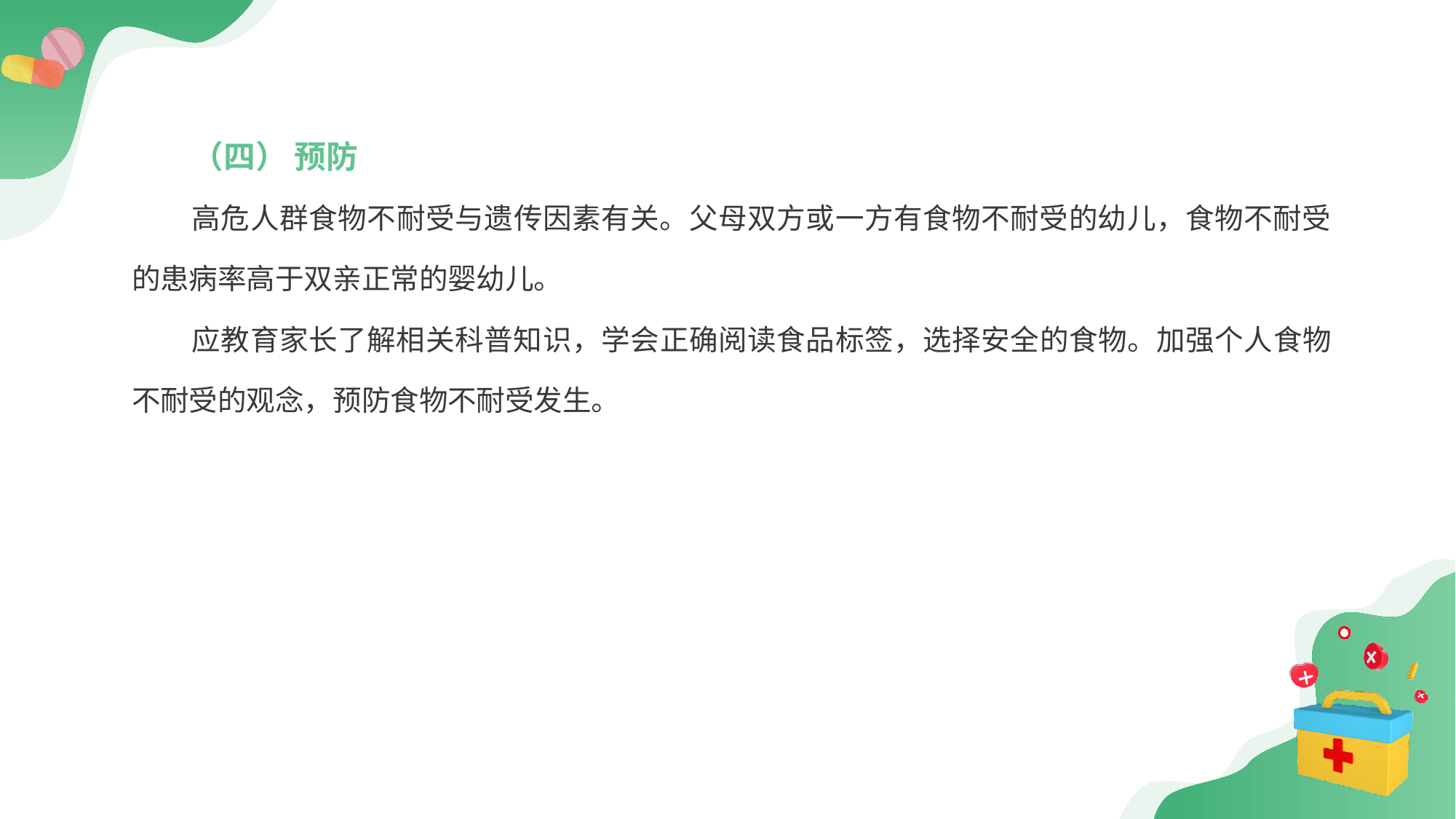

（四） 预防
高危人群食物不耐受与遗传因素有关。父母双方或一方有食物不耐受的幼儿，食物不耐受的患病率高于双亲正常的婴幼儿。
应教育家长了解相关科普知识，学会正确阅读食品标签，选择安全的食物。加强个人食物不耐受的观念，预防食物不耐受发生。